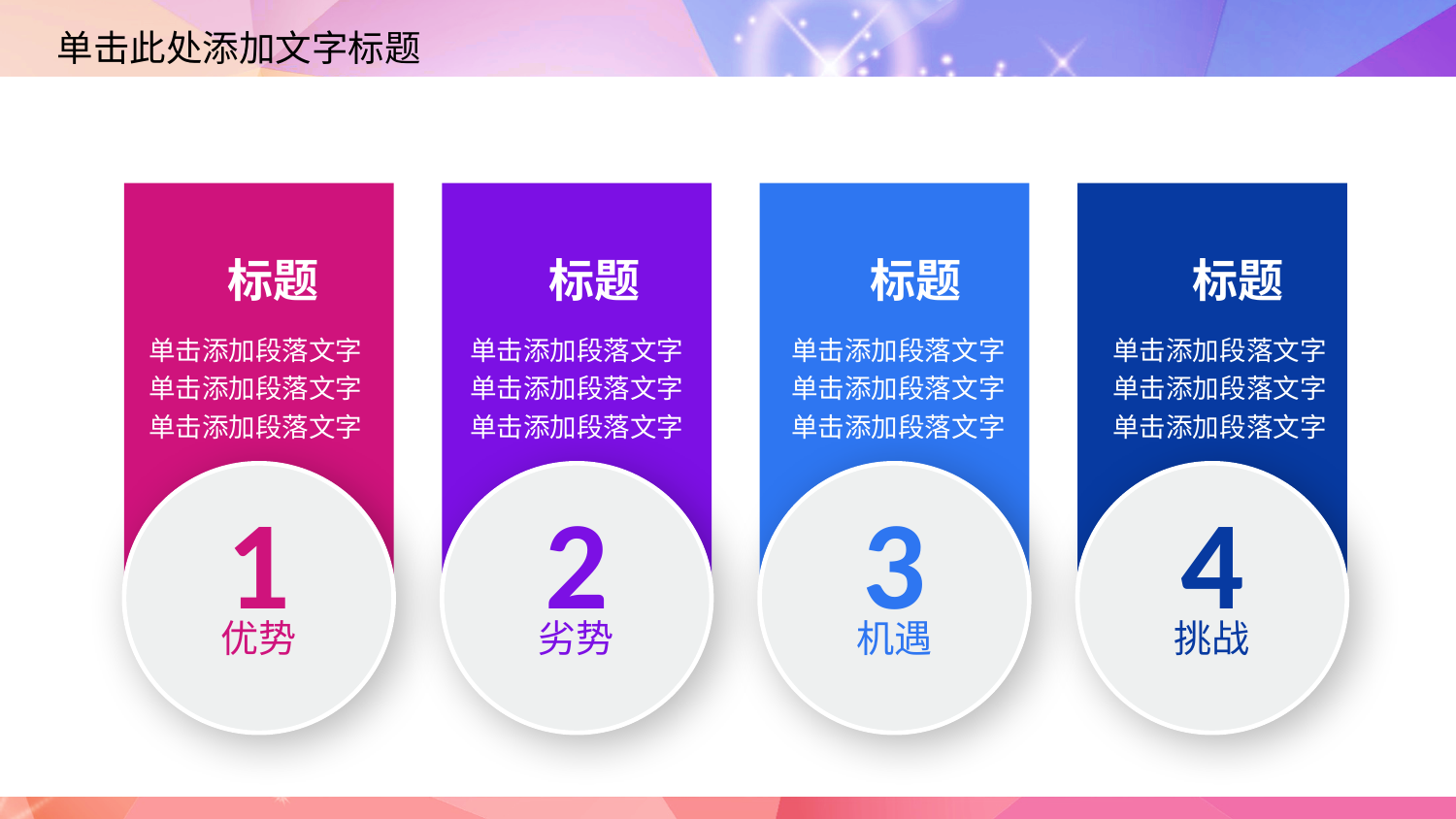

标题
单击添加段落文字单击添加段落文字单击添加段落文字

标题
单击添加段落文字单击添加段落文字单击添加段落文字

标题
单击添加段落文字单击添加段落文字单击添加段落文字

标题
单击添加段落文字单击添加段落文字单击添加段落文字

1
优势

2
劣势

3
机遇

4
挑战